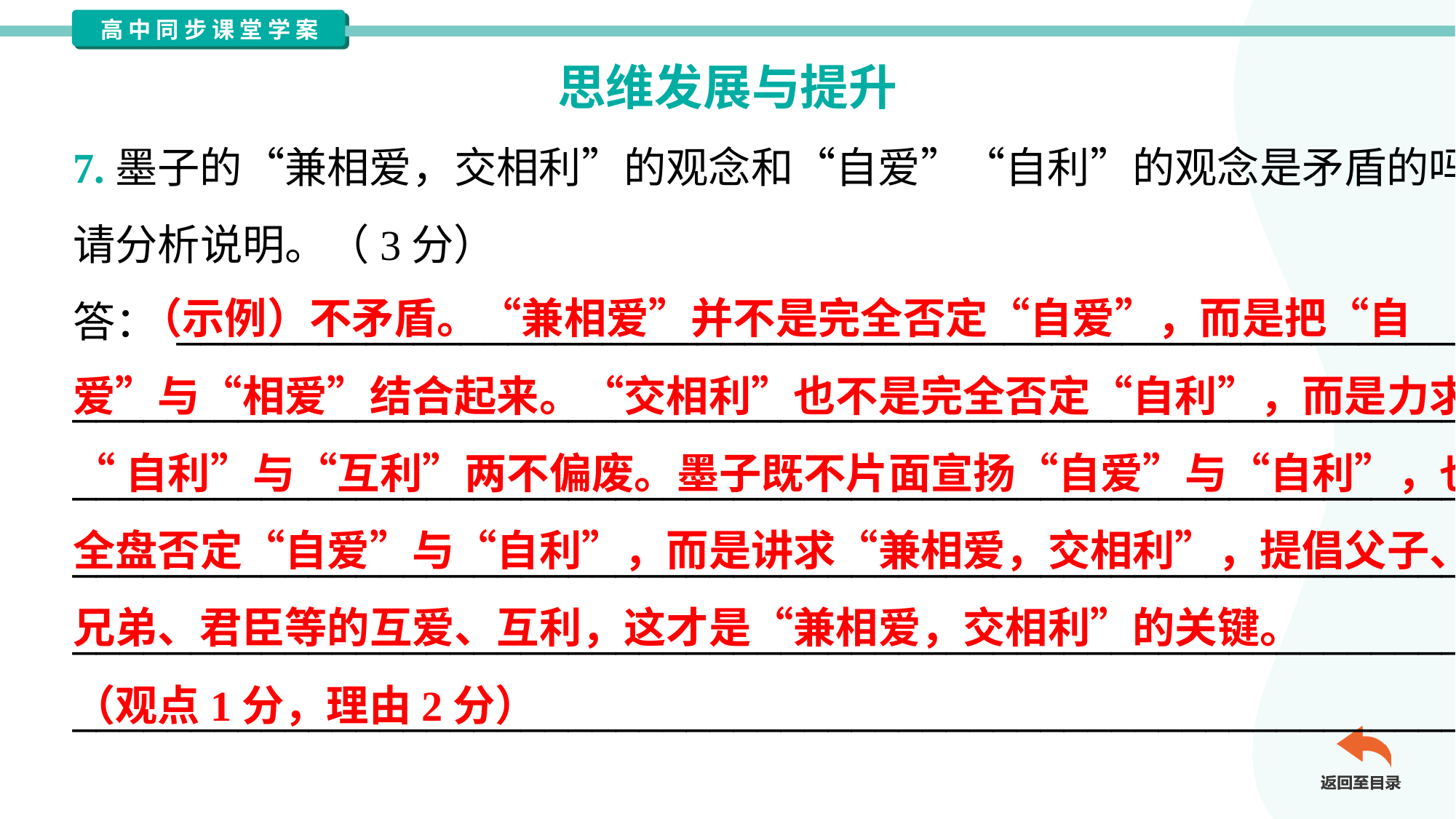

思维发展与提升
7.墨子的“兼相爱，交相利”的观念和“自爱”“自利”的观念是矛盾的吗？
请分析说明。（3分）
答： ________________________________________________________
_____________________________________________________________
_____________________________________________________________
_____________________________________________________________
_____________________________________________________________
_____________________________________________________________
      （示例）不矛盾。“兼相爱”并不是完全否定“自爱”，而是把“自
爱”与“相爱”结合起来。“交相利”也不是完全否定“自利”，而是力求使
“自利”与“互利”两不偏废。墨子既不片面宣扬“自爱”与“自利”，也不
全盘否定“自爱”与“自利”，而是讲求“兼相爱，交相利”，提倡父子、
兄弟、君臣等的互爱、互利，这才是“兼相爱，交相利”的关键。
（观点1分，理由2分）